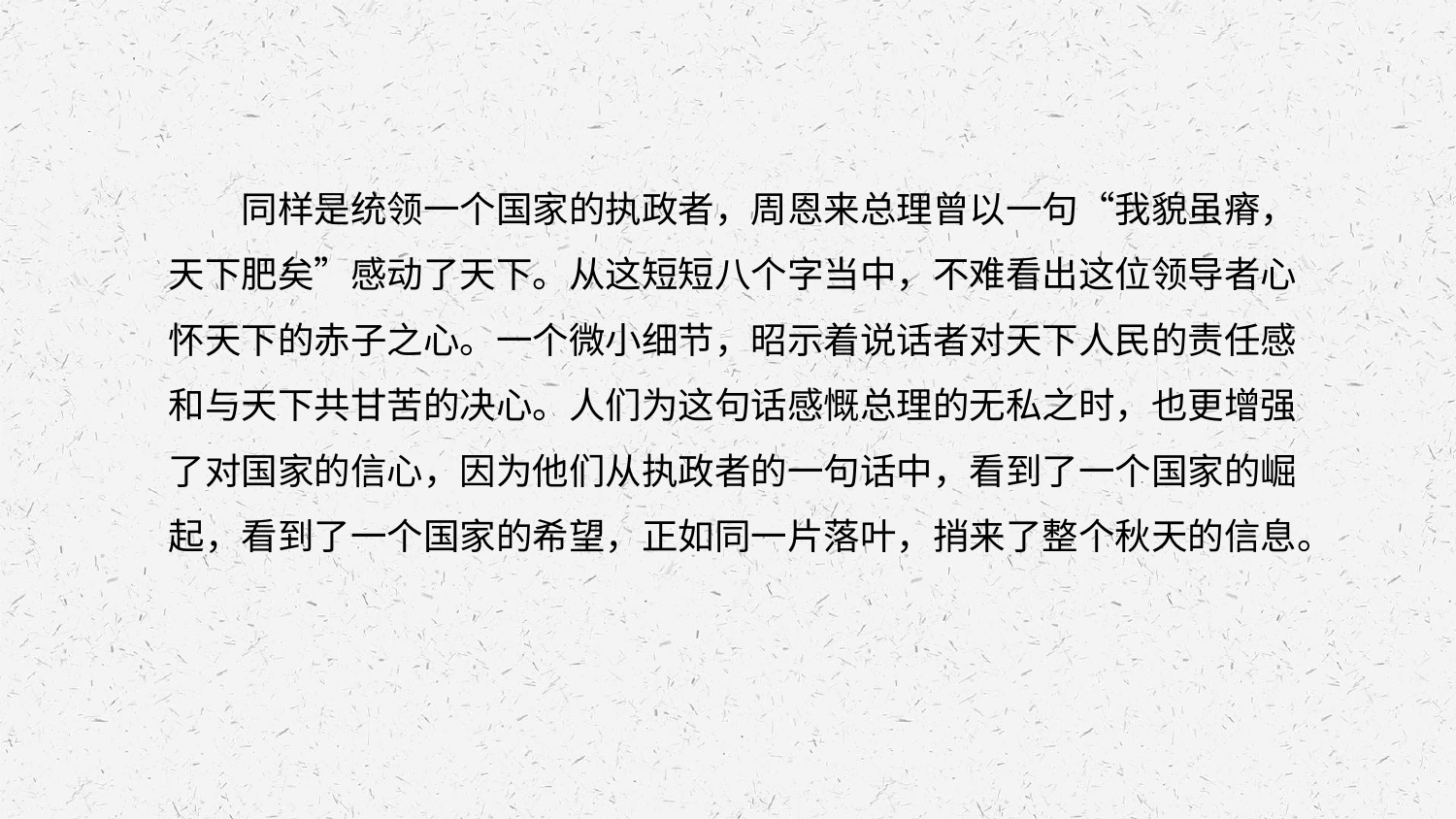

同样是统领一个国家的执政者，周恩来总理曾以一句“我貌虽瘠，天下肥矣”感动了天下。从这短短八个字当中，不难看出这位领导者心怀天下的赤子之心。一个微小细节，昭示着说话者对天下人民的责任感和与天下共甘苦的决心。人们为这句话感慨总理的无私之时，也更增强了对国家的信心，因为他们从执政者的一句话中，看到了一个国家的崛起，看到了一个国家的希望，正如同一片落叶，捎来了整个秋天的信息。